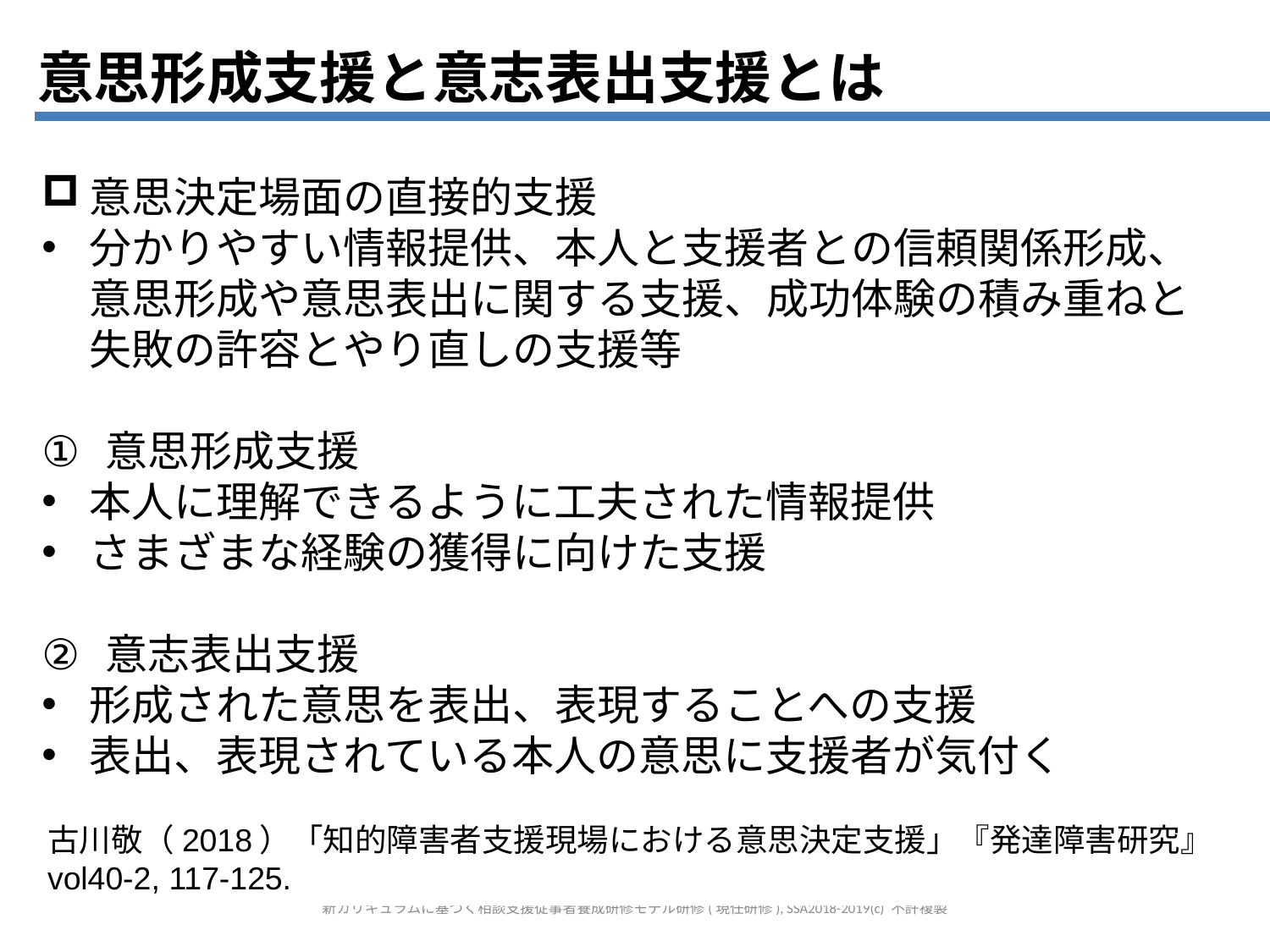

意思形成支援と意志表出支援とは
意思決定場面の直接的支援
分かりやすい情報提供、本人と支援者との信頼関係形成、意思形成や意思表出に関する支援、成功体験の積み重ねと失敗の許容とやり直しの支援等

意思形成支援
本人に理解できるように工夫された情報提供
さまざまな経験の獲得に向けた支援

意志表出支援
形成された意思を表出、表現することへの支援
表出、表現されている本人の意思に支援者が気付く

古川敬（2018）「知的障害者支援現場における意思決定支援」『発達障害研究』vol40-2, 117-125.
新カリキュラムに基づく相談支援従事者養成研修モデル研修(現任研修), SSA2018-2019(c) 不許複製